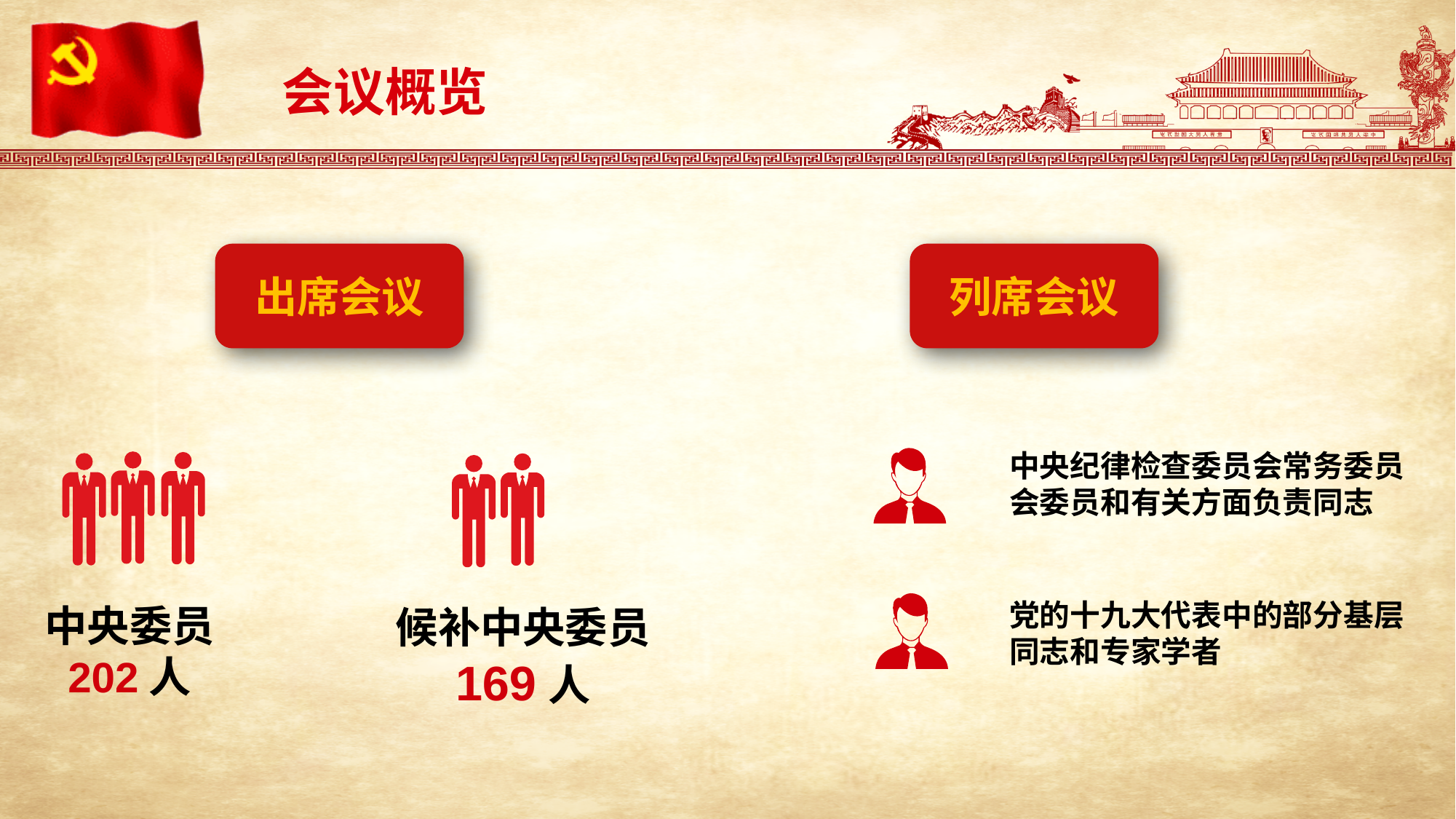

会议概览
出席会议
列席会议
中央纪律检查委员会常务委员会委员和有关方面负责同志

党的十九大代表中的部分基层同志和专家学者
中央委员
202人
候补中央委员
169人